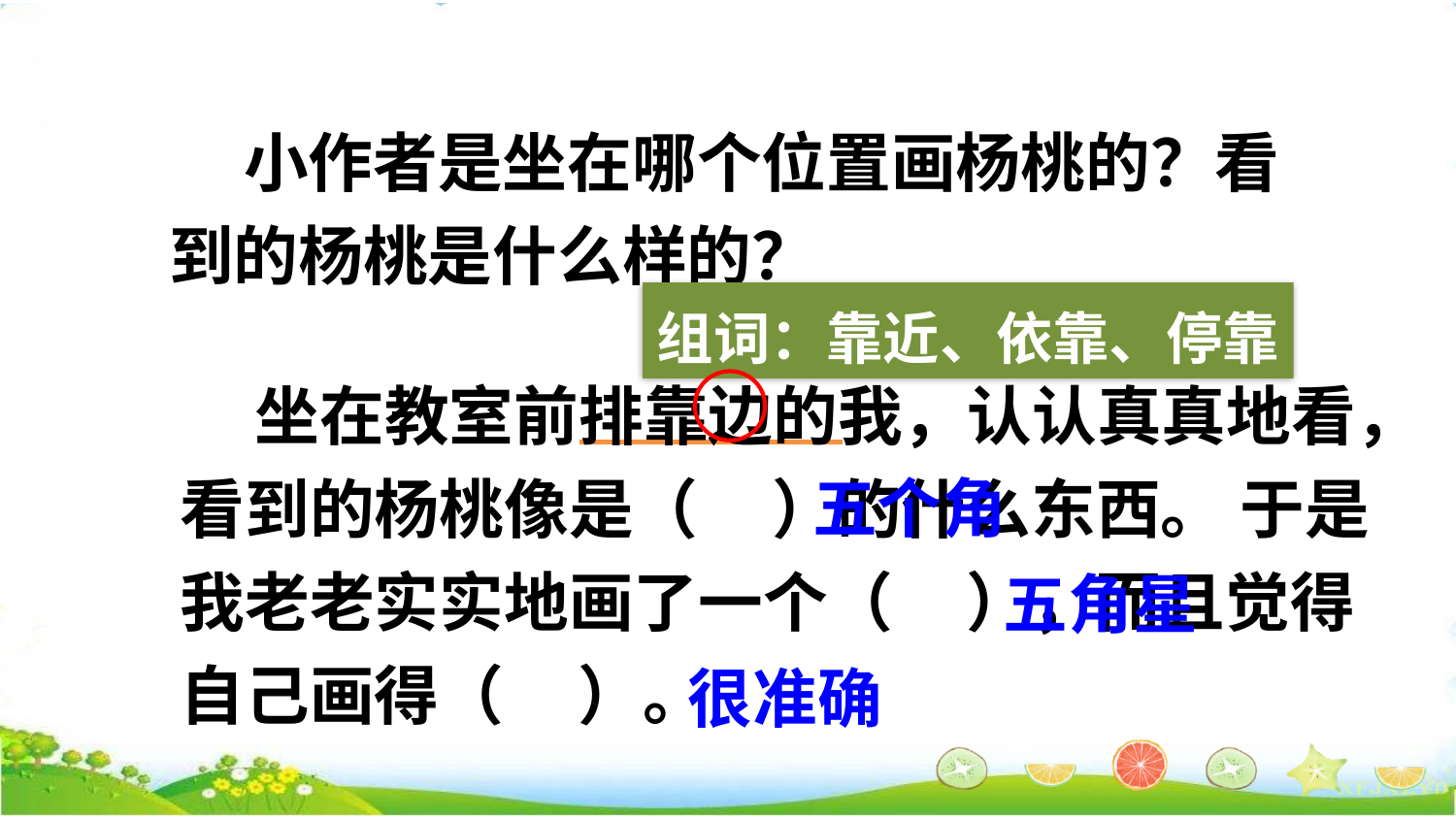

小作者是坐在哪个位置画杨桃的？看到的杨桃是什么样的？
组词：靠近、依靠、停靠
    坐在教室前排靠边的我，认认真真地看，看到的杨桃像是（     ）的什么东西。 于是我老老实实地画了一个（     ），而且觉得自己画得（     ）。

五个角
五角星
很准确